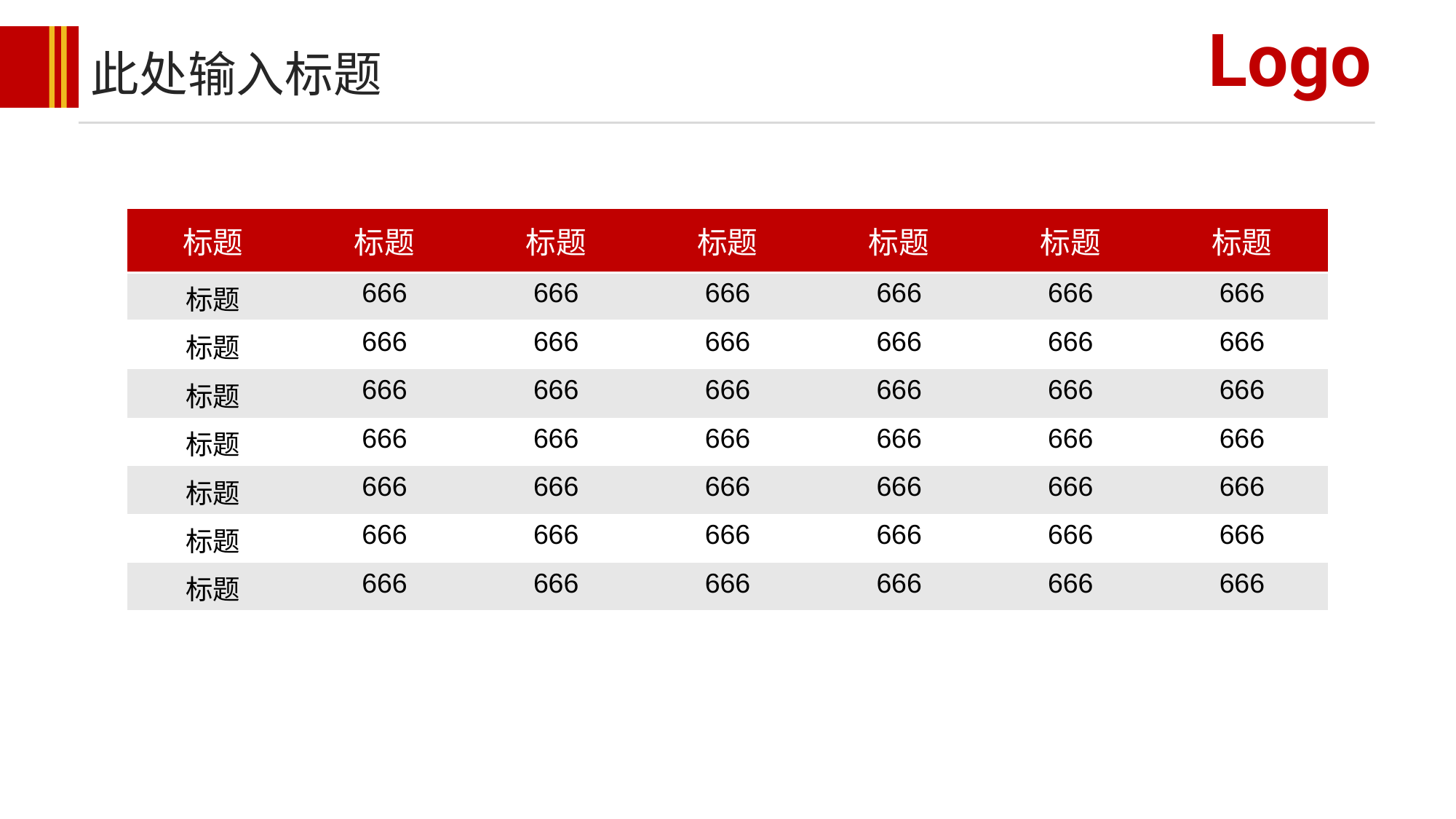

Logo
此处输入标题
| 标题 | 标题 | 标题 | 标题 | 标题 | 标题 | 标题 |
| --- | --- | --- | --- | --- | --- | --- |
| 标题 | 666 | 666 | 666 | 666 | 666 | 666 |
| 标题 | 666 | 666 | 666 | 666 | 666 | 666 |
| 标题 | 666 | 666 | 666 | 666 | 666 | 666 |
| 标题 | 666 | 666 | 666 | 666 | 666 | 666 |
| 标题 | 666 | 666 | 666 | 666 | 666 | 666 |
| 标题 | 666 | 666 | 666 | 666 | 666 | 666 |
| 标题 | 666 | 666 | 666 | 666 | 666 | 666 |